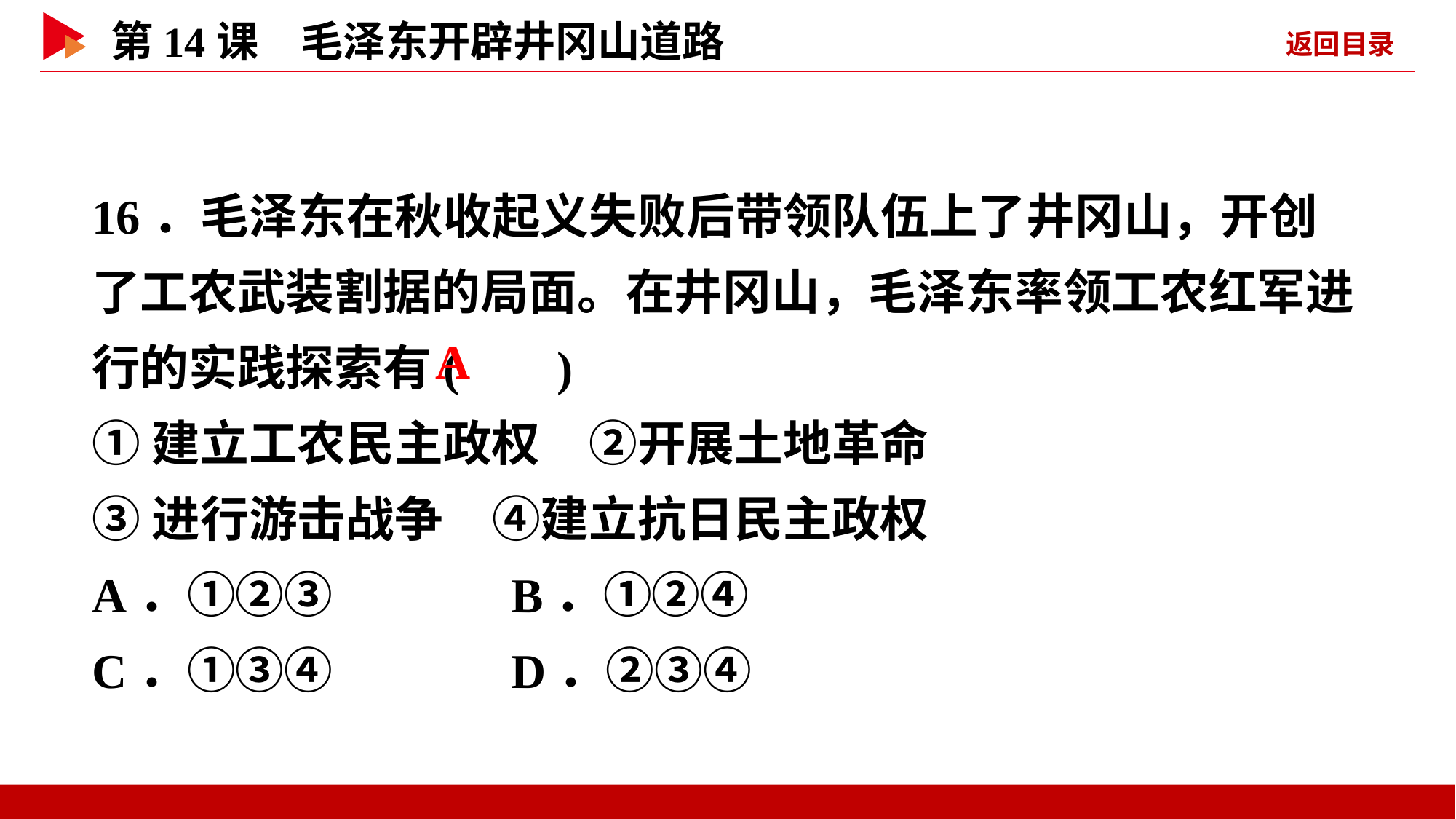

16．毛泽东在秋收起义失败后带领队伍上了井冈山，开创了工农武装割据的局面。在井冈山，毛泽东率领工农红军进行的实践探索有(        )
①建立工农民主政权　②开展土地革命
③进行游击战争　④建立抗日民主政权
A．①②③               B．①②④
C．①③④               D．②③④
   A